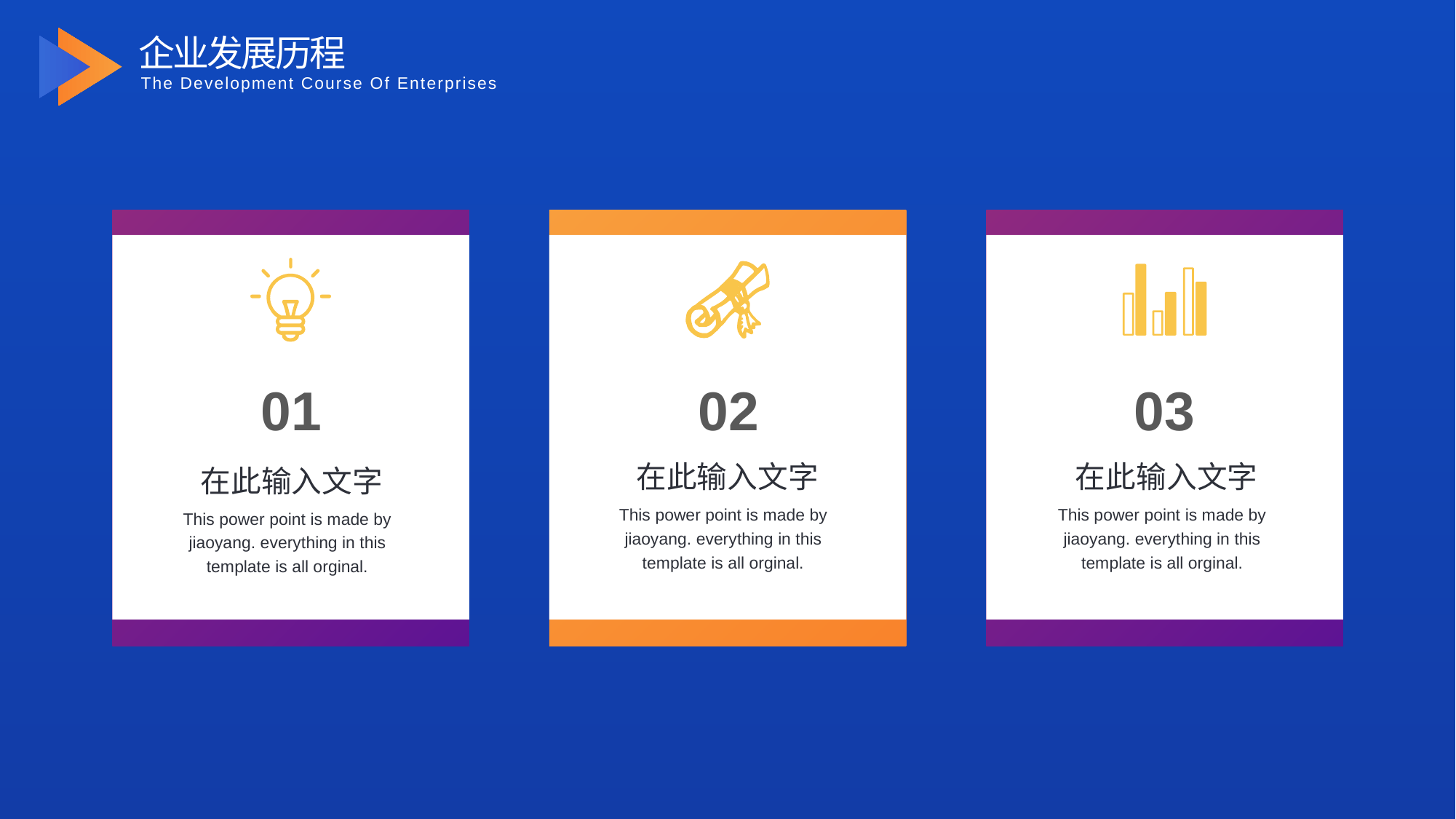

企业发展历程

The Development Course Of Enterprises

01
02
03
在此输入文字
在此输入文字
在此输入文字
This power point is made by jiaoyang. everything in this template is all orginal.
This power point is made by jiaoyang. everything in this template is all orginal.
This power point is made by jiaoyang. everything in this template is all orginal.
行业PPT模板http://www.1ppt.com/hangye/